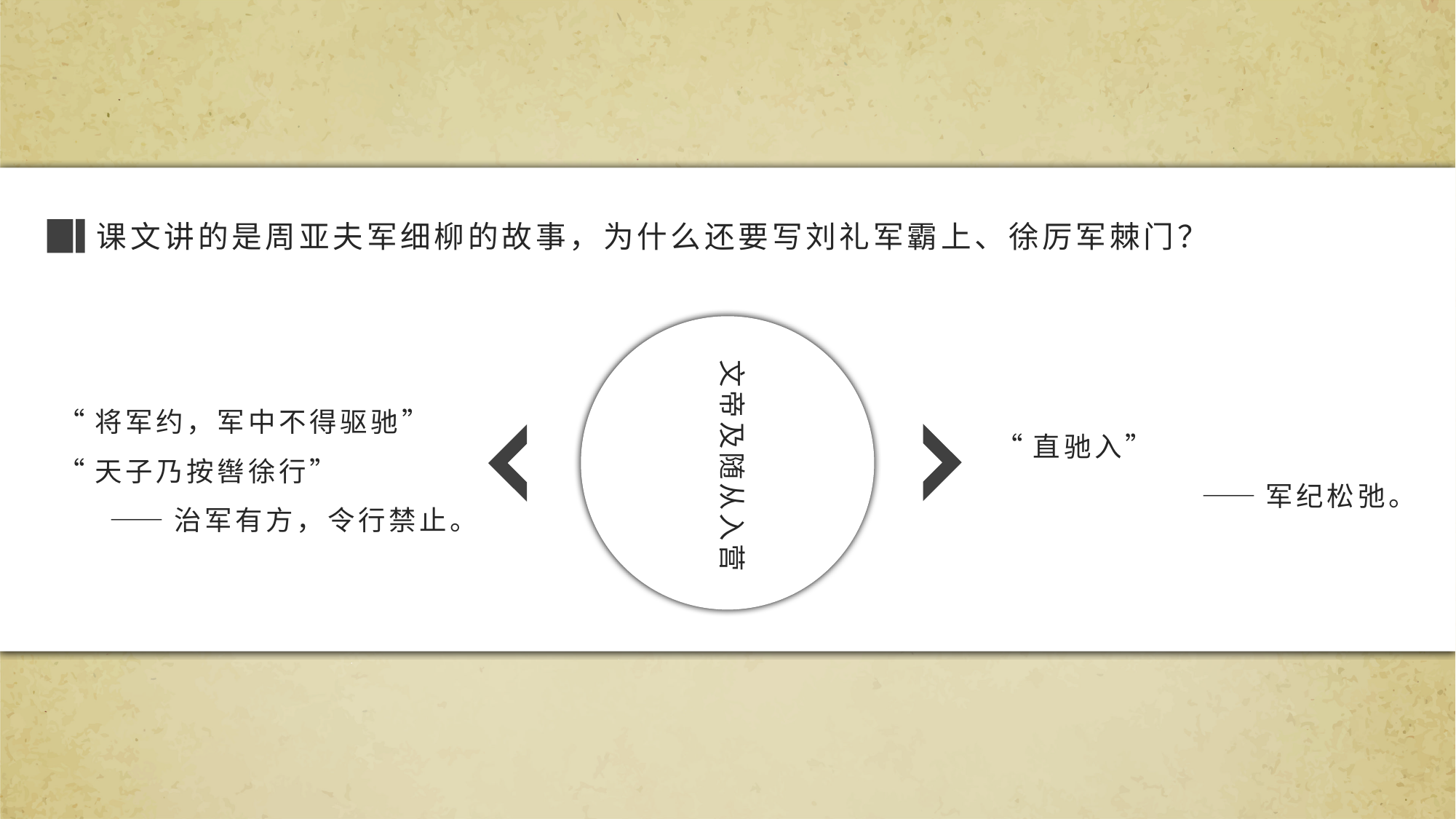

课文讲的是周亚夫军细柳的故事，为什么还要写刘礼军霸上、徐厉军棘门？

文帝及随从入营
“将军约，军中不得驱驰”
“天子乃按辔徐行”
——治军有方，令行禁止。
“直驰入”
——军纪松弛。